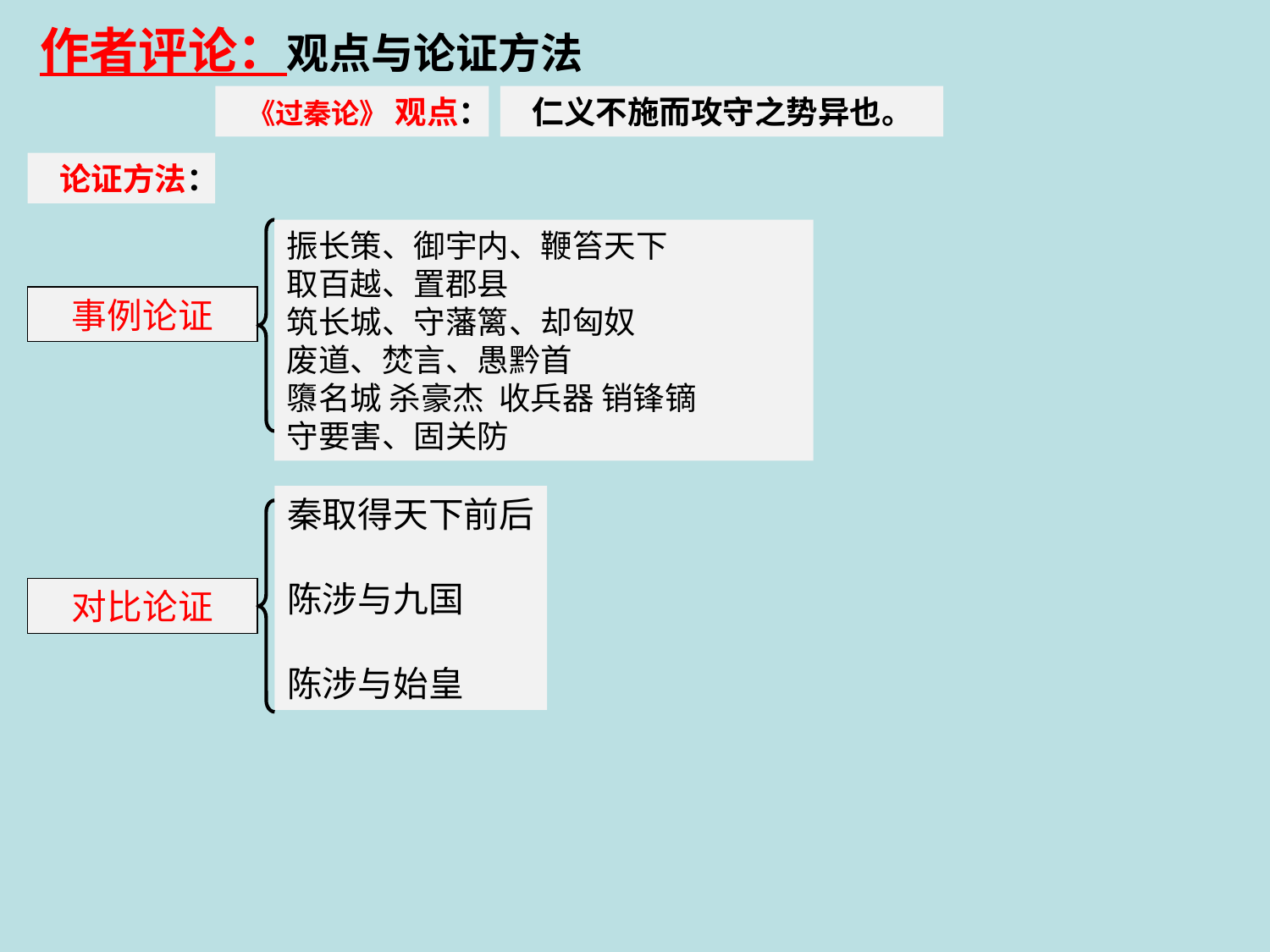

作者评论：观点与论证方法
  《过秦论》 观点：
  仁义不施而攻守之势异也。
  论证方法：

振长策、御宇内、鞭笞天下
取百越、置郡县
筑长城、守藩篱、却匈奴
废道、焚言、愚黔首
隳名城 杀豪杰  收兵器 销锋镝
守要害、固关防
事例论证
秦取得天下前后

陈涉与九国

陈涉与始皇

对比论证